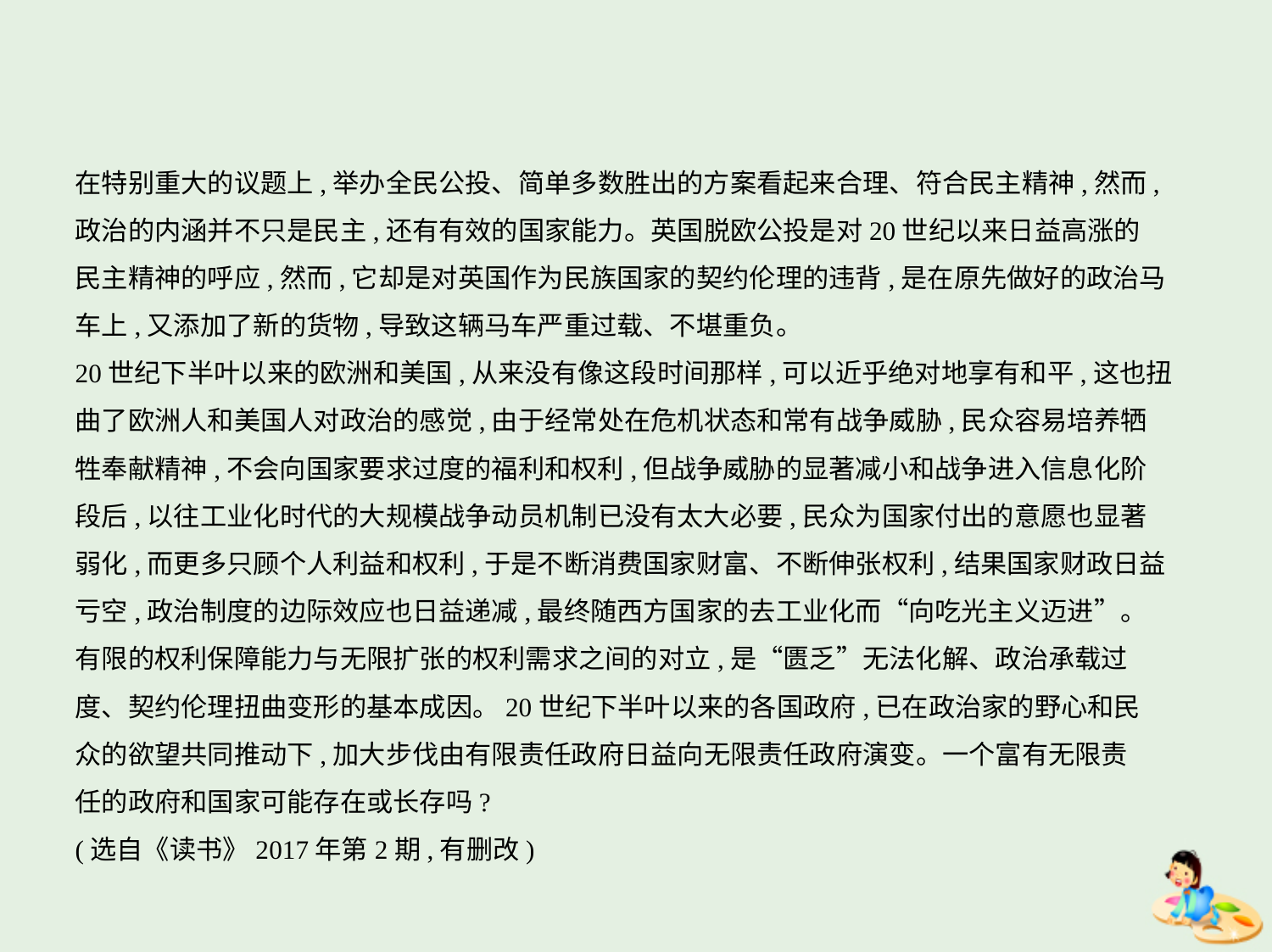

在特别重大的议题上,举办全民公投、简单多数胜出的方案看起来合理、符合民主精神,然而,
政治的内涵并不只是民主,还有有效的国家能力。英国脱欧公投是对20世纪以来日益高涨的
民主精神的呼应,然而,它却是对英国作为民族国家的契约伦理的违背,是在原先做好的政治马
车上,又添加了新的货物,导致这辆马车严重过载、不堪重负。
20世纪下半叶以来的欧洲和美国,从来没有像这段时间那样,可以近乎绝对地享有和平,这也扭
曲了欧洲人和美国人对政治的感觉,由于经常处在危机状态和常有战争威胁,民众容易培养牺
牲奉献精神,不会向国家要求过度的福利和权利,但战争威胁的显著减小和战争进入信息化阶
段后,以往工业化时代的大规模战争动员机制已没有太大必要,民众为国家付出的意愿也显著
弱化,而更多只顾个人利益和权利,于是不断消费国家财富、不断伸张权利,结果国家财政日益
亏空,政治制度的边际效应也日益递减,最终随西方国家的去工业化而“向吃光主义迈进”。
有限的权利保障能力与无限扩张的权利需求之间的对立,是“匮乏”无法化解、政治承载过
度、契约伦理扭曲变形的基本成因。20世纪下半叶以来的各国政府,已在政治家的野心和民
众的欲望共同推动下,加大步伐由有限责任政府日益向无限责任政府演变。一个富有无限责
任的政府和国家可能存在或长存吗?
(选自《读书》2017年第2期,有删改)